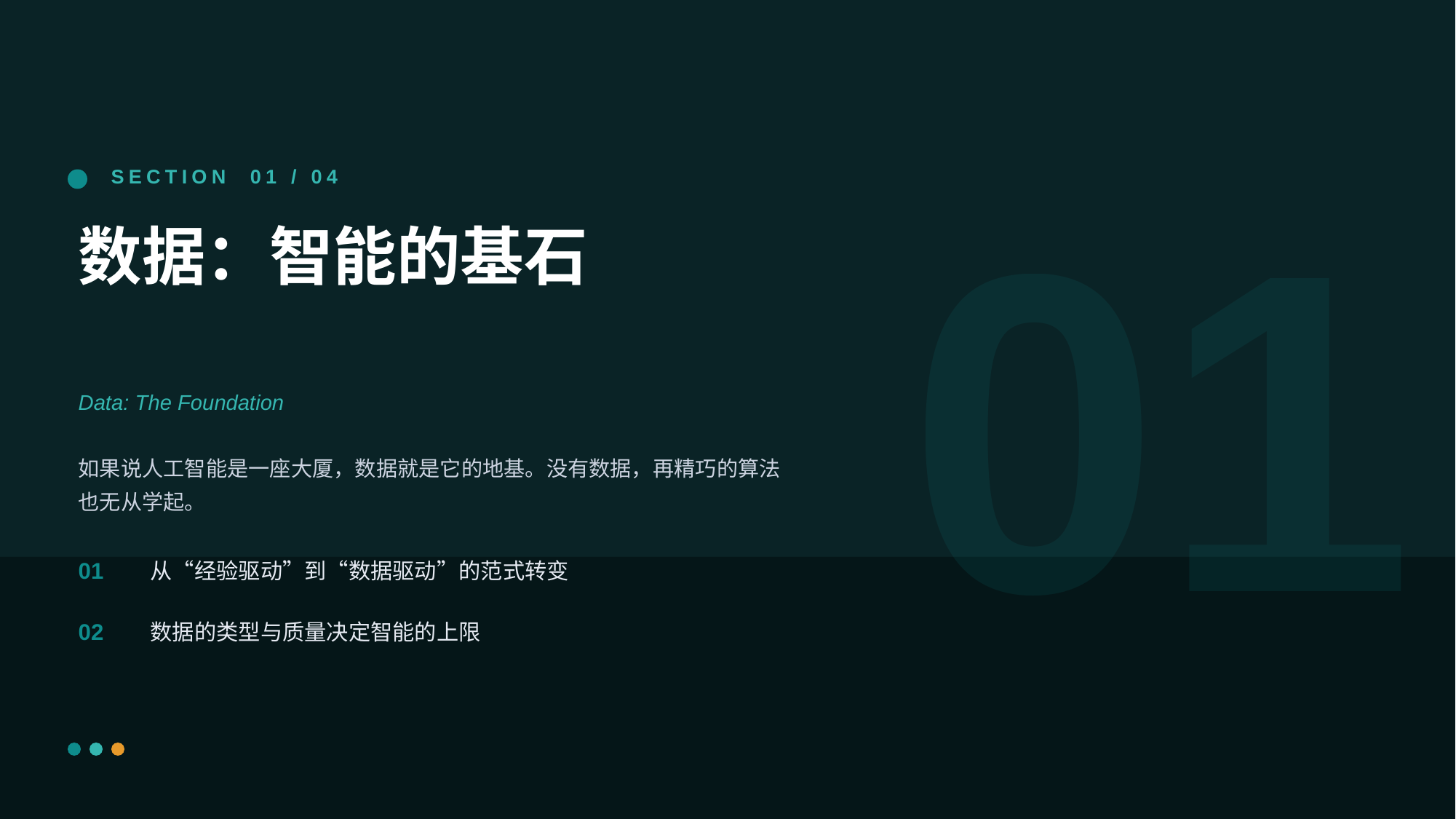

01
SECTION  01 / 04

数据：智能的基石
Data: The Foundation
如果说人工智能是一座大厦，数据就是它的地基。没有数据，再精巧的算法也无从学起。
01
从“经验驱动”到“数据驱动”的范式转变

02
数据的类型与质量决定智能的上限